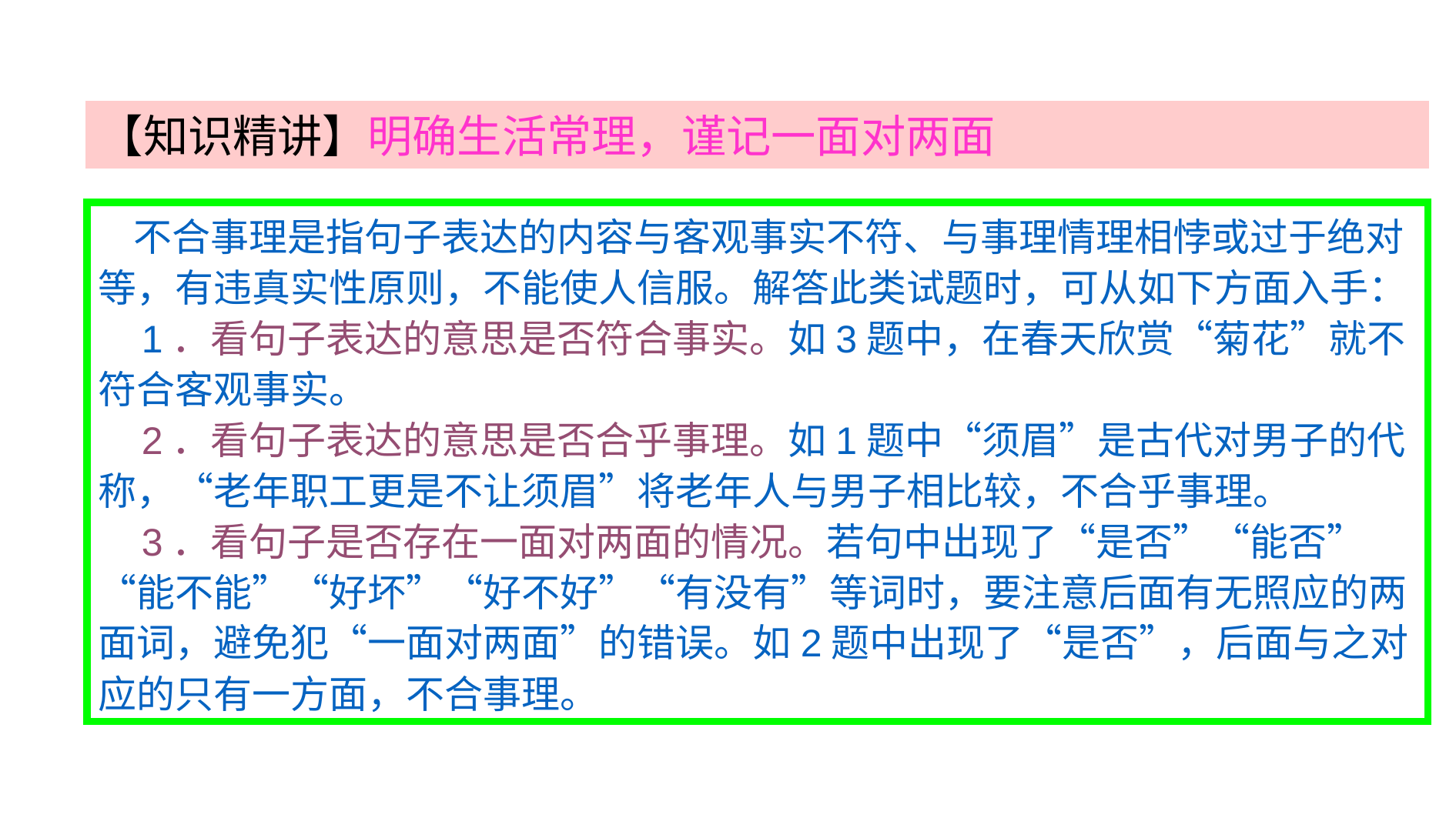

【知识精讲】明确生活常理，谨记一面对两面
   不合事理是指句子表达的内容与客观事实不符、与事理情理相悖或过于绝对等，有违真实性原则，不能使人信服。解答此类试题时，可从如下方面入手：
    1．看句子表达的意思是否符合事实。如3题中，在春天欣赏“菊花”就不符合客观事实。
    2．看句子表达的意思是否合乎事理。如1题中“须眉”是古代对男子的代称，“老年职工更是不让须眉”将老年人与男子相比较，不合乎事理。
    3．看句子是否存在一面对两面的情况。若句中出现了“是否”“能否”“能不能”“好坏”“好不好”“有没有”等词时，要注意后面有无照应的两面词，避免犯“一面对两面”的错误。如2题中出现了“是否”，后面与之对应的只有一方面，不合事理。